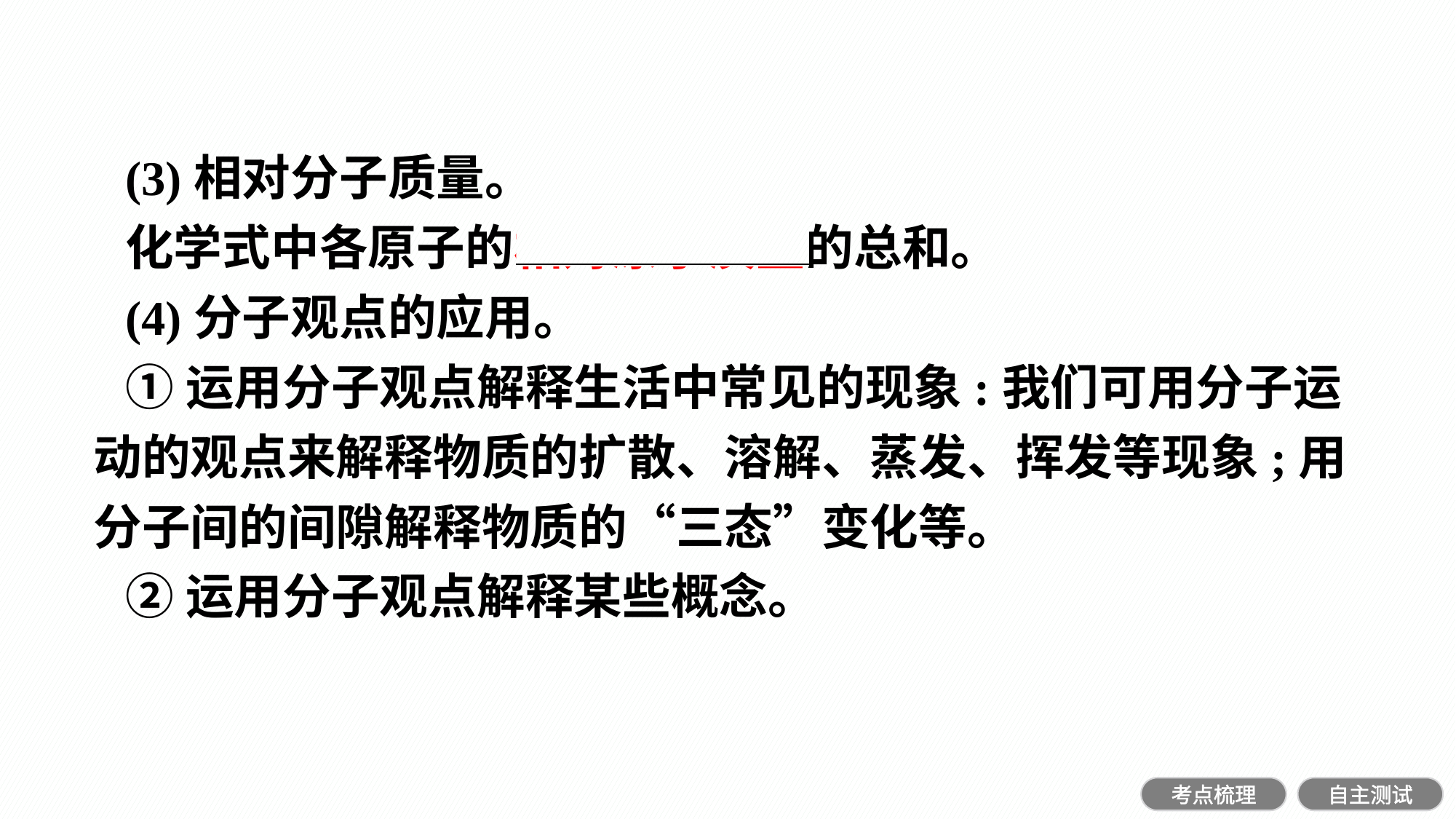

(3)相对分子质量。
化学式中各原子的相对原子质量的总和。
(4)分子观点的应用。
①运用分子观点解释生活中常见的现象:我们可用分子运动的观点来解释物质的扩散、溶解、蒸发、挥发等现象;用分子间的间隙解释物质的“三态”变化等。
②运用分子观点解释某些概念。